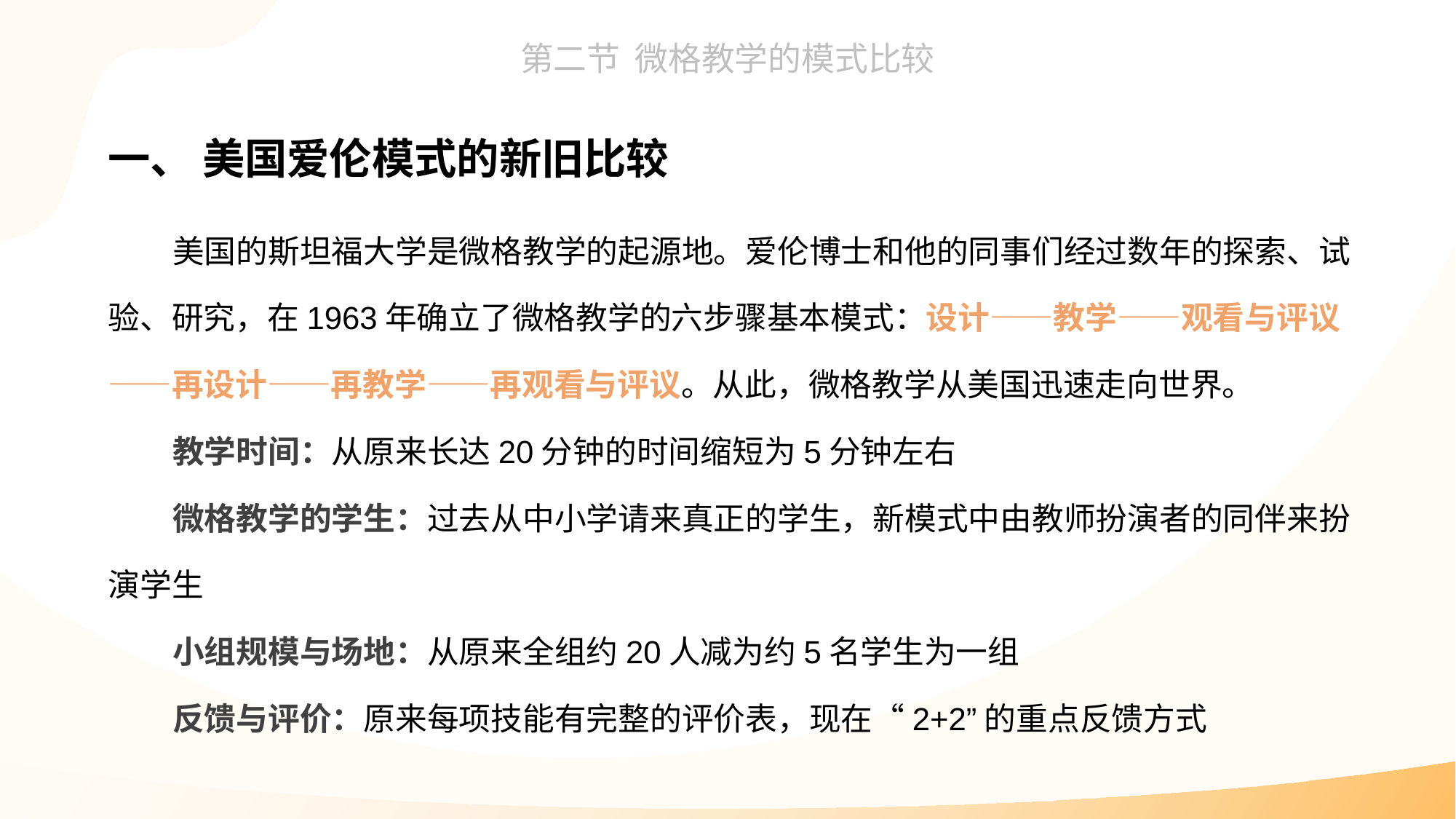

一、 美国爱伦模式的新旧比较
美国的斯坦福大学是微格教学的起源地。爱伦博士和他的同事们经过数年的探索、试验、研究，在1963年确立了微格教学的六步骤基本模式：设计——教学——观看与评议——再设计——再教学——再观看与评议。从此，微格教学从美国迅速走向世界。
教学时间：从原来长达20分钟的时间缩短为5分钟左右
微格教学的学生：过去从中小学请来真正的学生，新模式中由教师扮演者的同伴来扮演学生
小组规模与场地：从原来全组约20人减为约5名学生为一组
反馈与评价：原来每项技能有完整的评价表，现在“2+2”的重点反馈方式